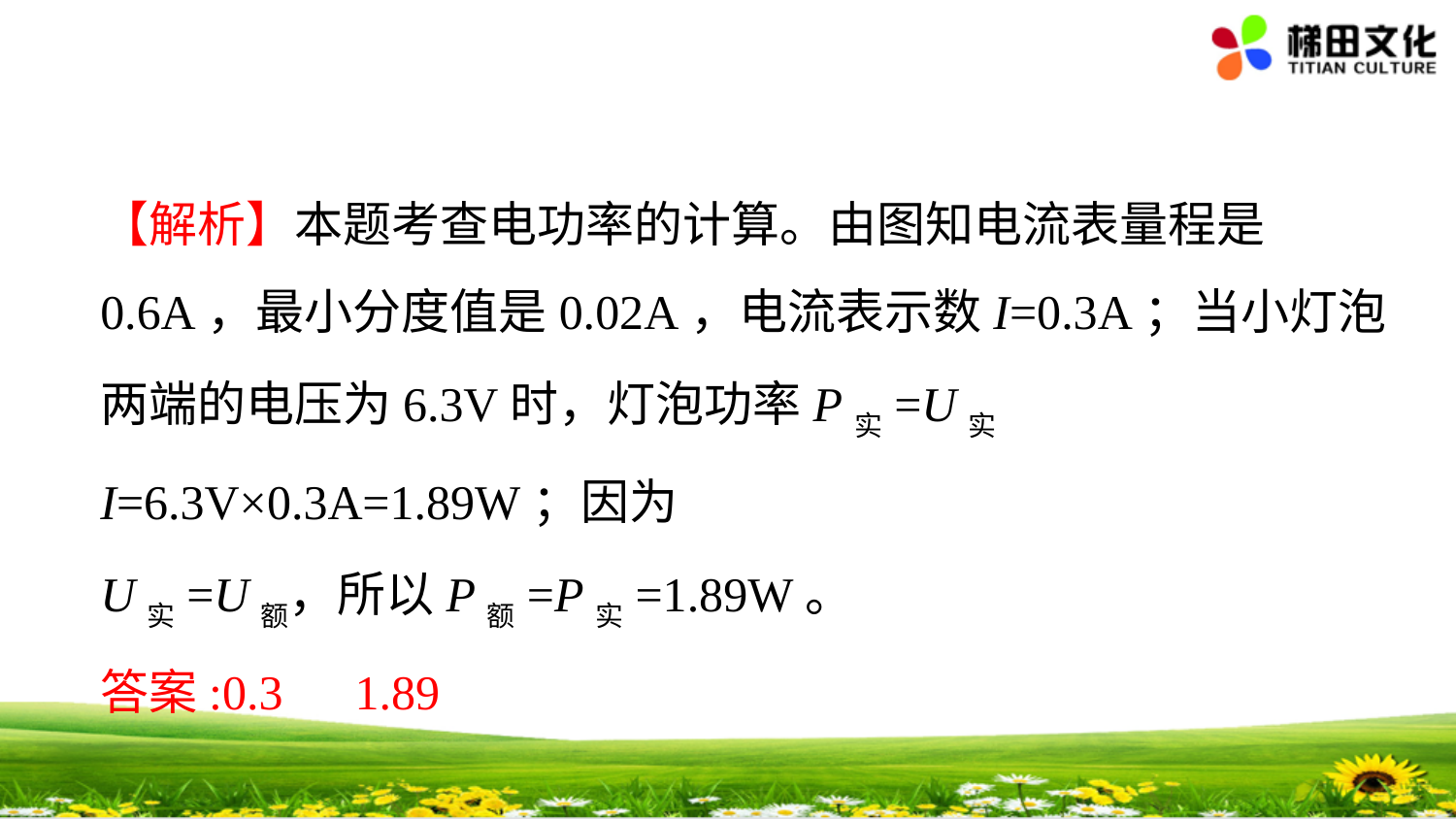

【解析】本题考查电功率的计算。由图知电流表量程是0.6A，最小分度值是0.02A，电流表示数I=0.3A；当小灯泡两端的电压为6.3V时，灯泡功率P实=U实I=6.3V×0.3A=1.89W；因为
U实=U额，所以P额=P实=1.89W。
答案:0.3　1.89